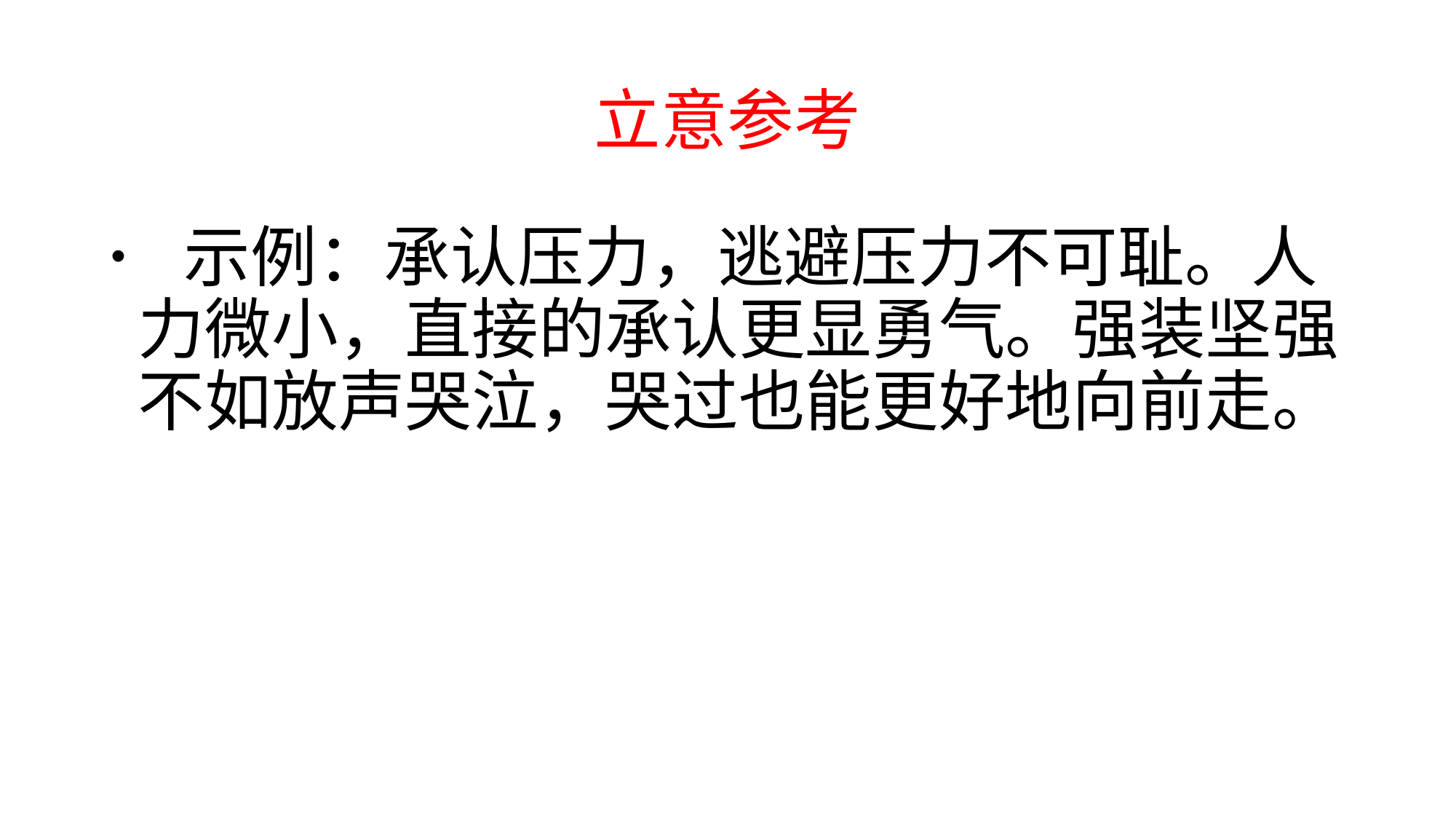

# 立意参考
   示例：承认压力，逃避压力不可耻。人力微小，直接的承认更显勇气。强装坚强不如放声哭泣，哭过也能更好地向前走。